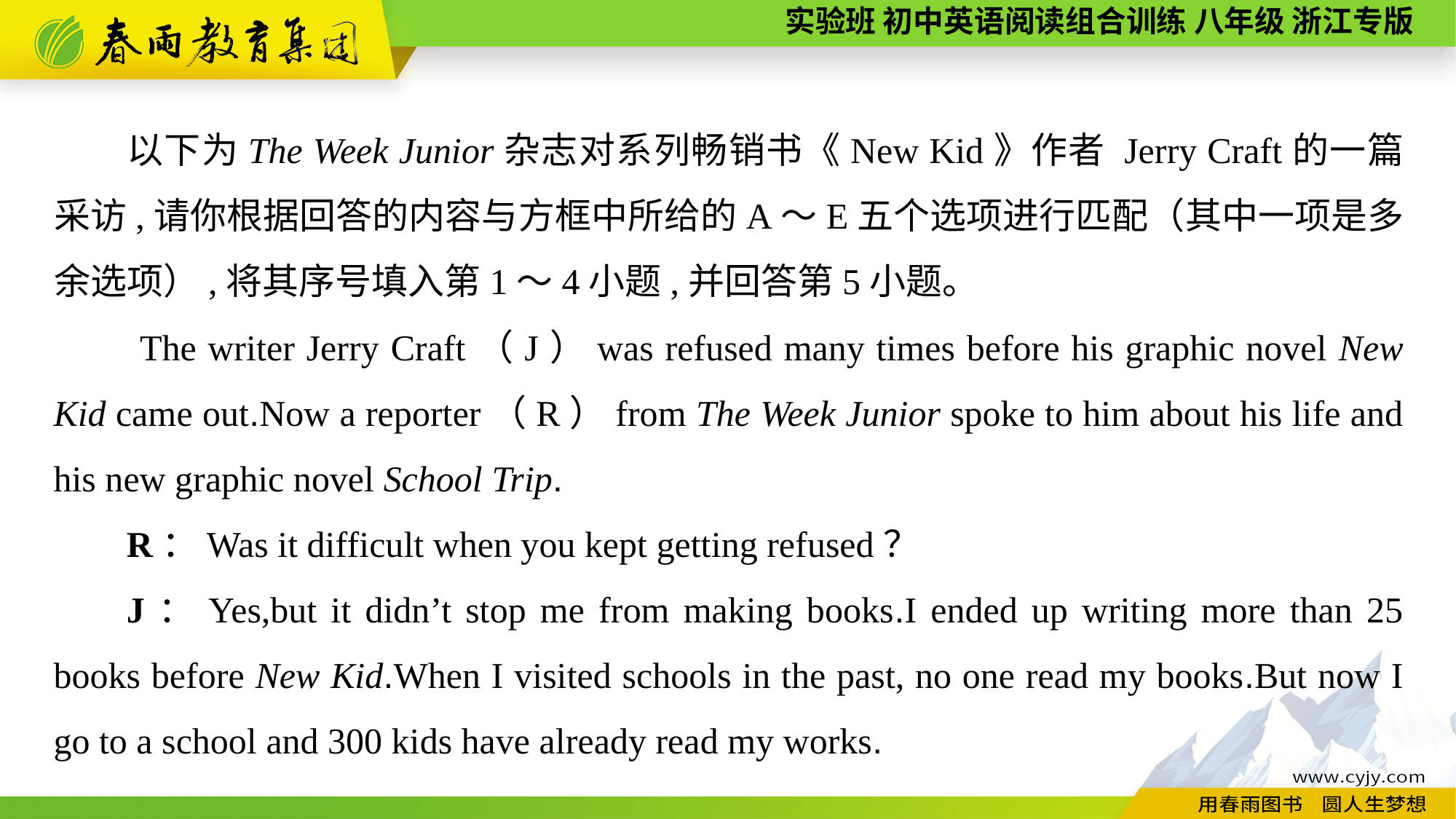

以下为The Week Junior杂志对系列畅销书《New Kid》作者 Jerry Craft的一篇采访,请你根据回答的内容与方框中所给的A～E五个选项进行匹配（其中一项是多余选项）,将其序号填入第1～4小题,并回答第5小题。
　　The writer Jerry Craft（J）was refused many times before his graphic novel New Kid came out.Now a reporter（R）from The Week Junior spoke to him about his life and his new graphic novel School Trip.
R：Was it difficult when you kept getting refused？
J：Yes,but it didn’t stop me from making books.I ended up writing more than 25 books before New Kid.When I visited schools in the past, no one read my books.But now I go to a school and 300 kids have already read my works.